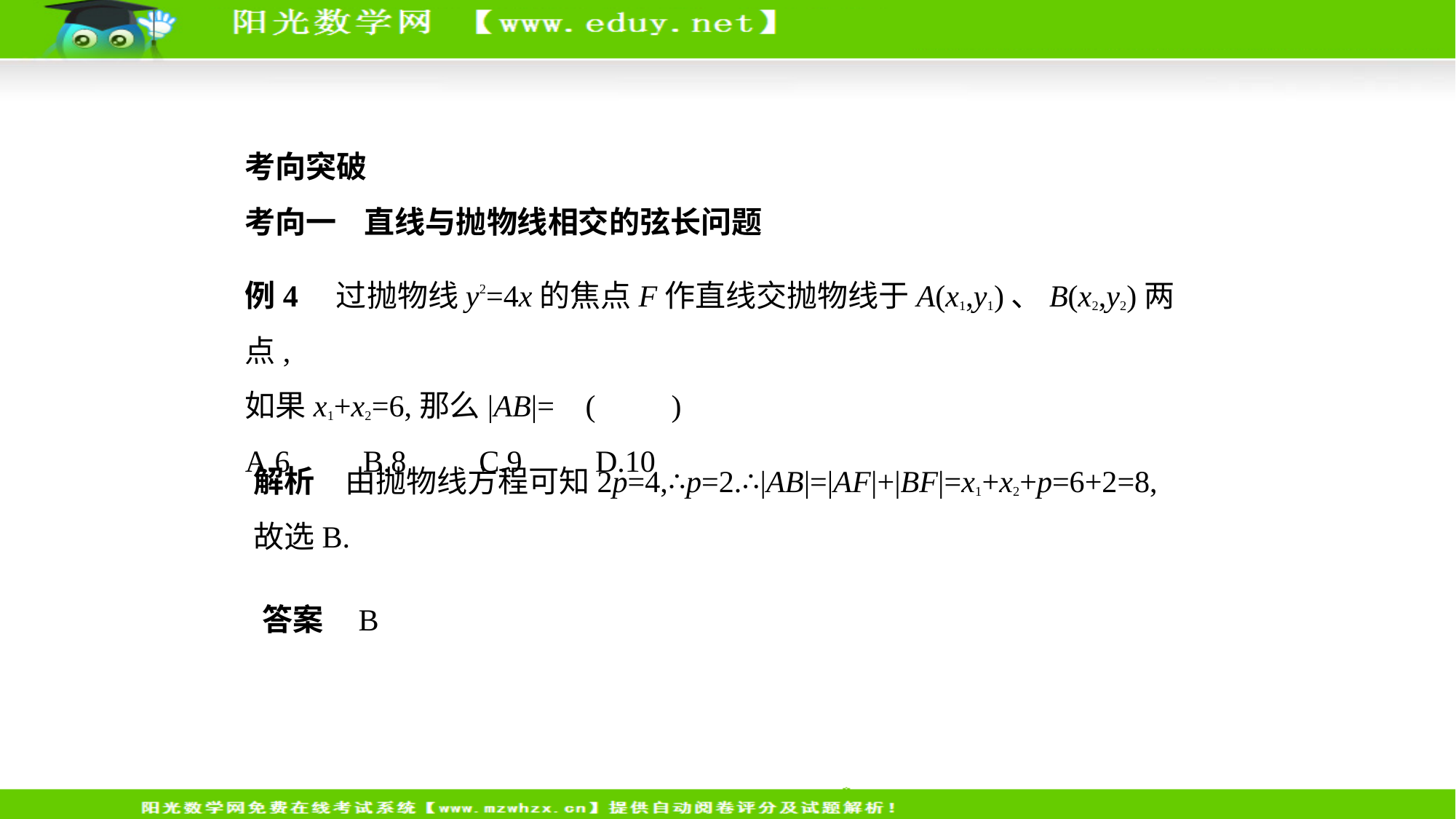

考向突破
考向一    直线与抛物线相交的弦长问题
例4　过抛物线y2=4x的焦点F作直线交抛物线于A(x1,y1)、B(x2,y2)两点,
如果x1+x2=6,那么|AB|= (　　)
A.6　    B.8　    C.9　    D.10
解析　由抛物线方程可知2p=4,∴p=2.∴|AB|=|AF|+|BF|=x1+x2+p=6+2=8,
故选B.
答案    B